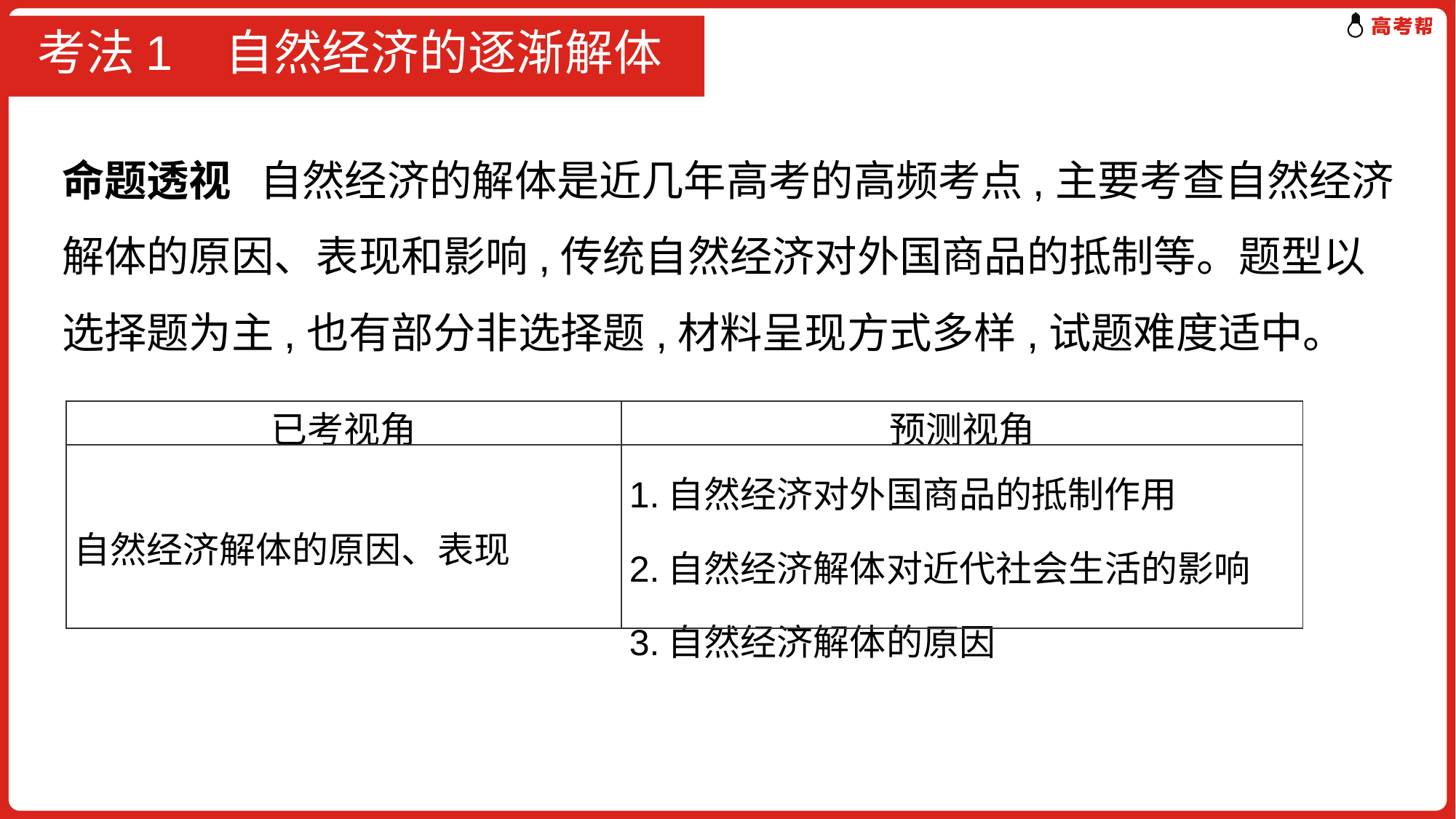

# 考法1   自然经济的逐渐解体
命题透视   自然经济的解体是近几年高考的高频考点,主要考查自然经济解体的原因、表现和影响,传统自然经济对外国商品的抵制等。题型以选择题为主,也有部分非选择题,材料呈现方式多样,试题难度适中。
| 已考视角 | 预测视角 |
| --- | --- |
| 自然经济解体的原因、表现 | 1.自然经济对外国商品的抵制作用 2.自然经济解体对近代社会生活的影响 3.自然经济解体的原因 |